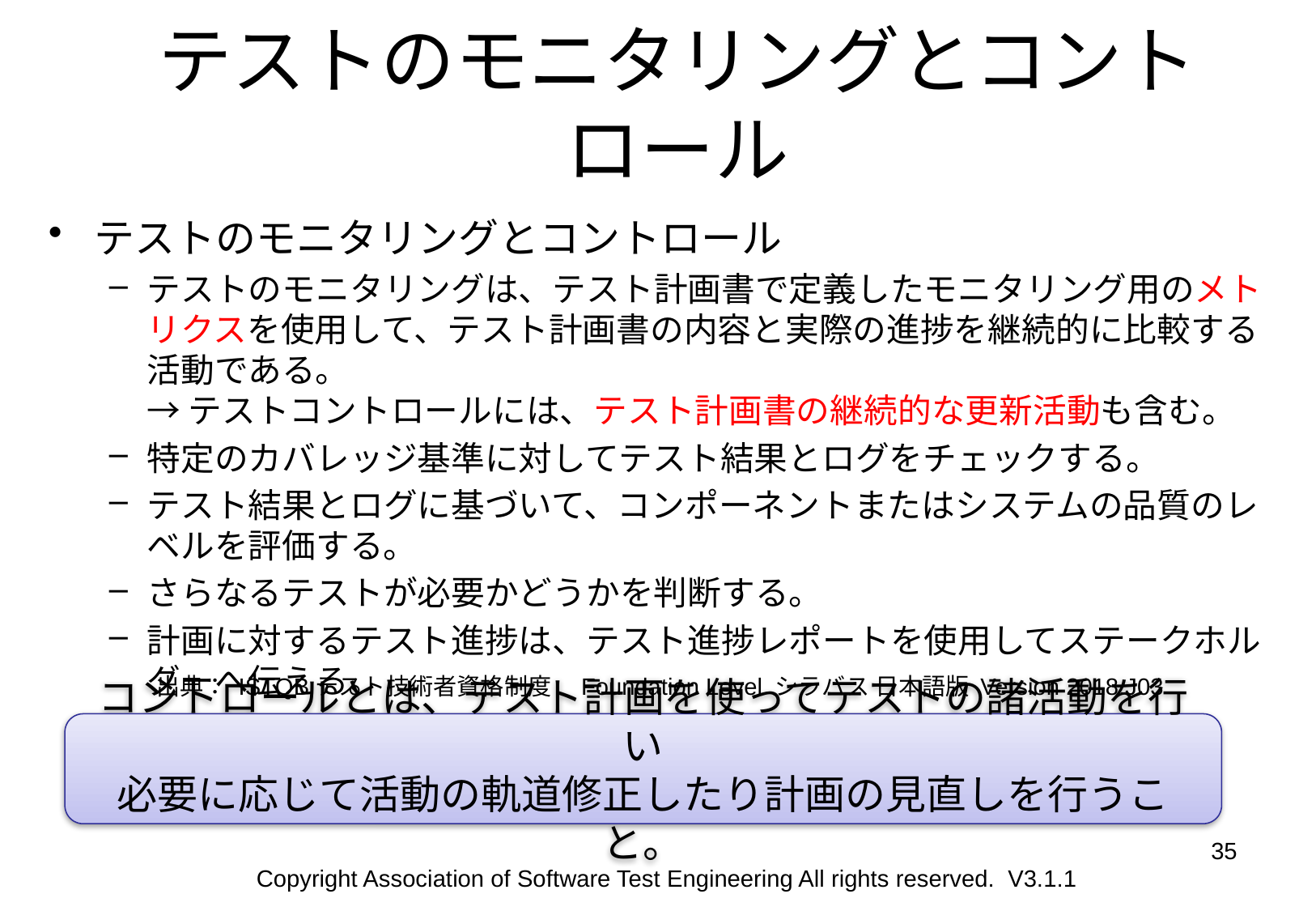

# テストのモニタリングとコントロール
テストのモニタリングとコントロール
テストのモニタリングは、テスト計画書で定義したモニタリング用のメトリクスを使用して、テスト計画書の内容と実際の進捗を継続的に比較する活動である。
→ テストコントロールには、テスト計画書の継続的な更新活動も含む。
特定のカバレッジ基準に対してテスト結果とログをチェックする。
テスト結果とログに基づいて、コンポーネントまたはシステムの品質のレベルを評価する。
さらなるテストが必要かどうかを判断する。
計画に対するテスト進捗は、テスト進捗レポートを使用してステークホルダーへ伝える。
出典： ISTQBテスト技術者資格制度　Foundation Level シラバス 日本語版 Version 2018.J03
コントロールとは、テスト計画を使ってテストの諸活動を行い
必要に応じて活動の軌道修正したり計画の見直しを行うこと。
35
Copyright Association of Software Test Engineering All rights reserved.  V3.1.1